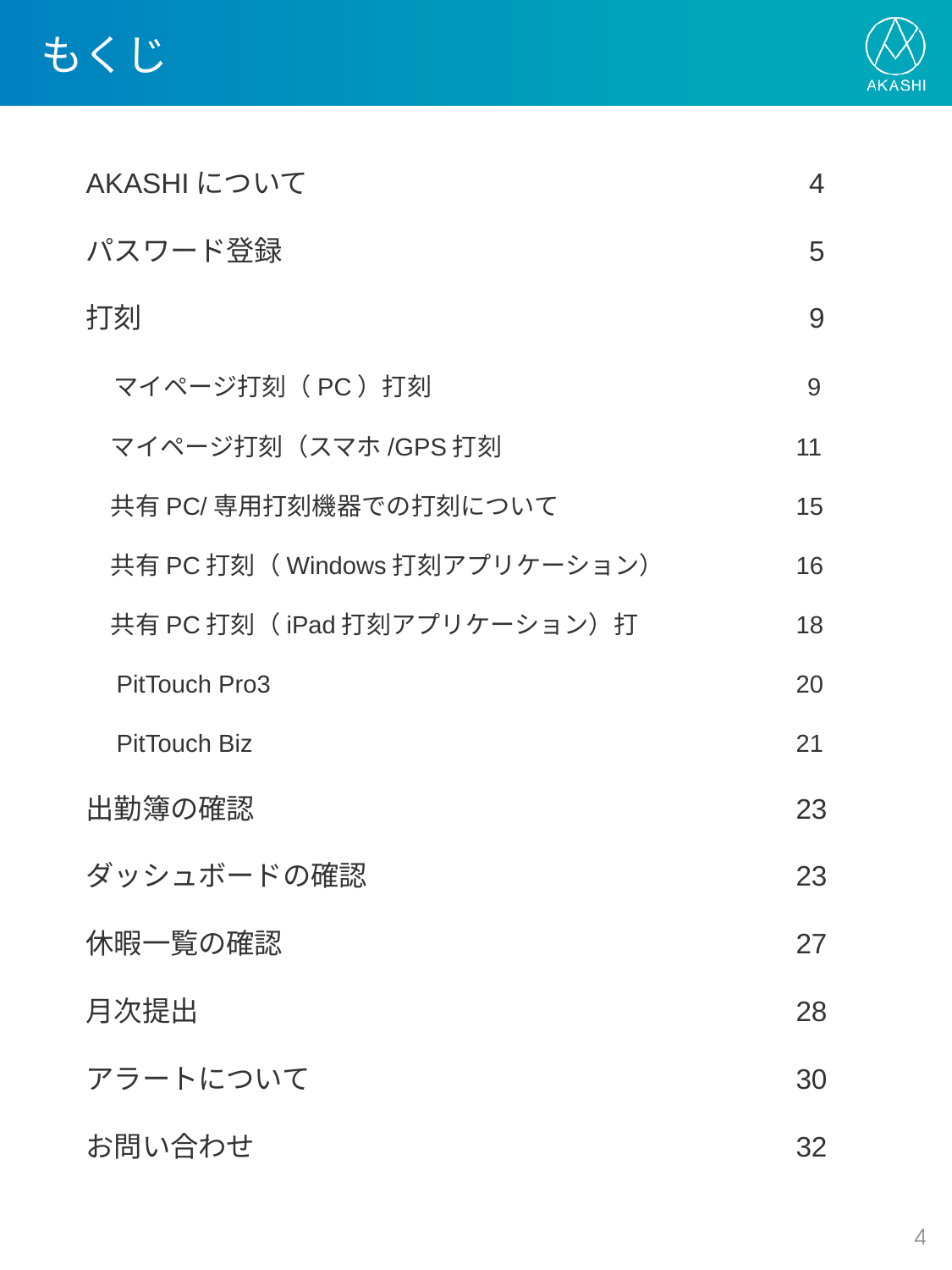

# もくじ
AKASHIについて 	 4
パスワード登録 	 5
打刻 	 9
　マイページ打刻（PC）打刻 	 9
　マイページ打刻（スマホ/GPS打刻 	11
　共有PC/専用打刻機器での打刻について 	15
　共有PC打刻（Windows打刻アプリケーション） 	16
　共有PC打刻（iPad打刻アプリケーション）打	18
　PitTouch Pro3 	20
　PitTouch Biz 	21
出勤簿の確認 	23
ダッシュボードの確認 	23
休暇一覧の確認 	27
月次提出 	28
アラートについて 	30
お問い合わせ 	32
4